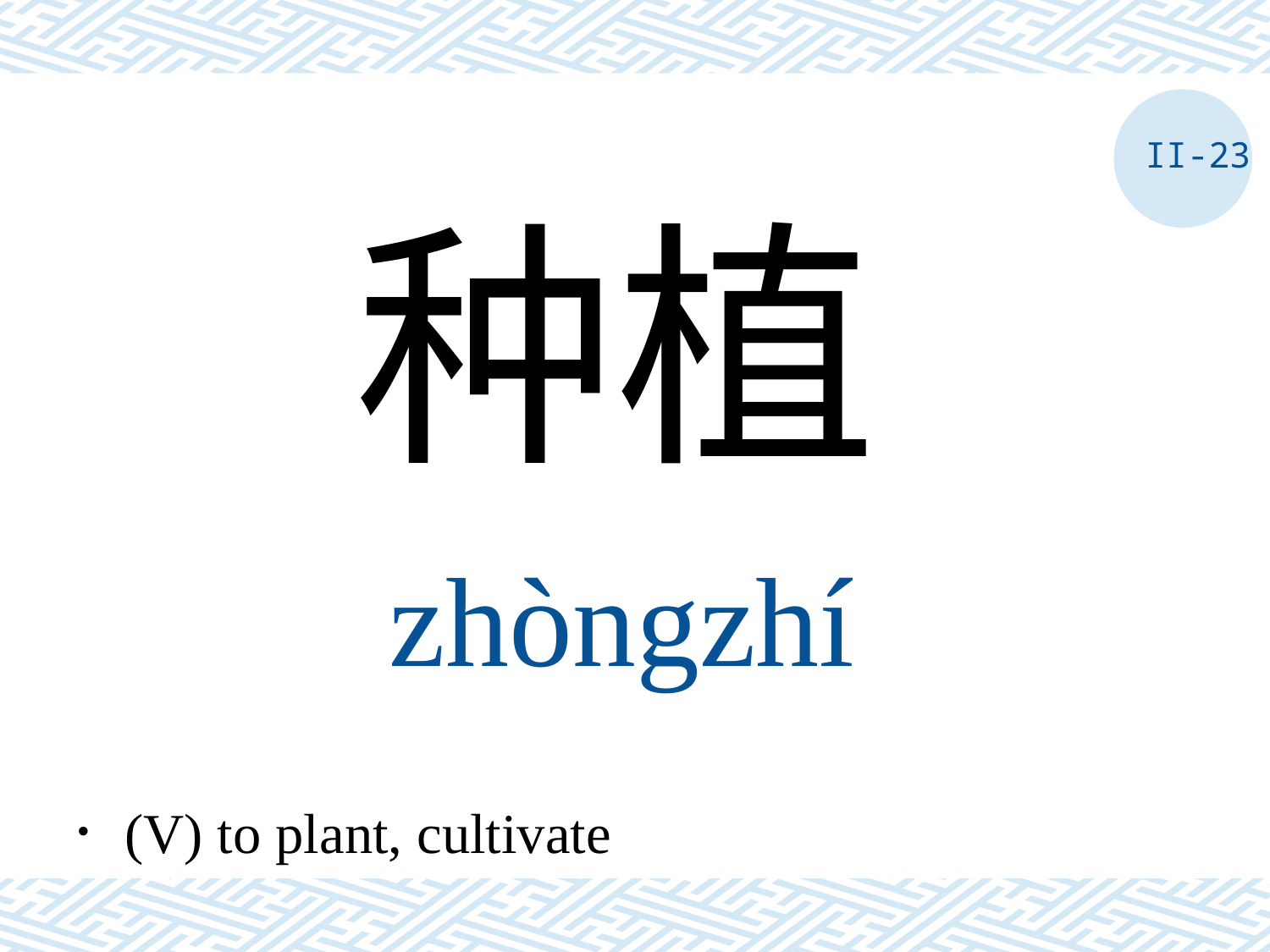

II-23

种植
zhòngzhí
．(V) to plant, cultivate